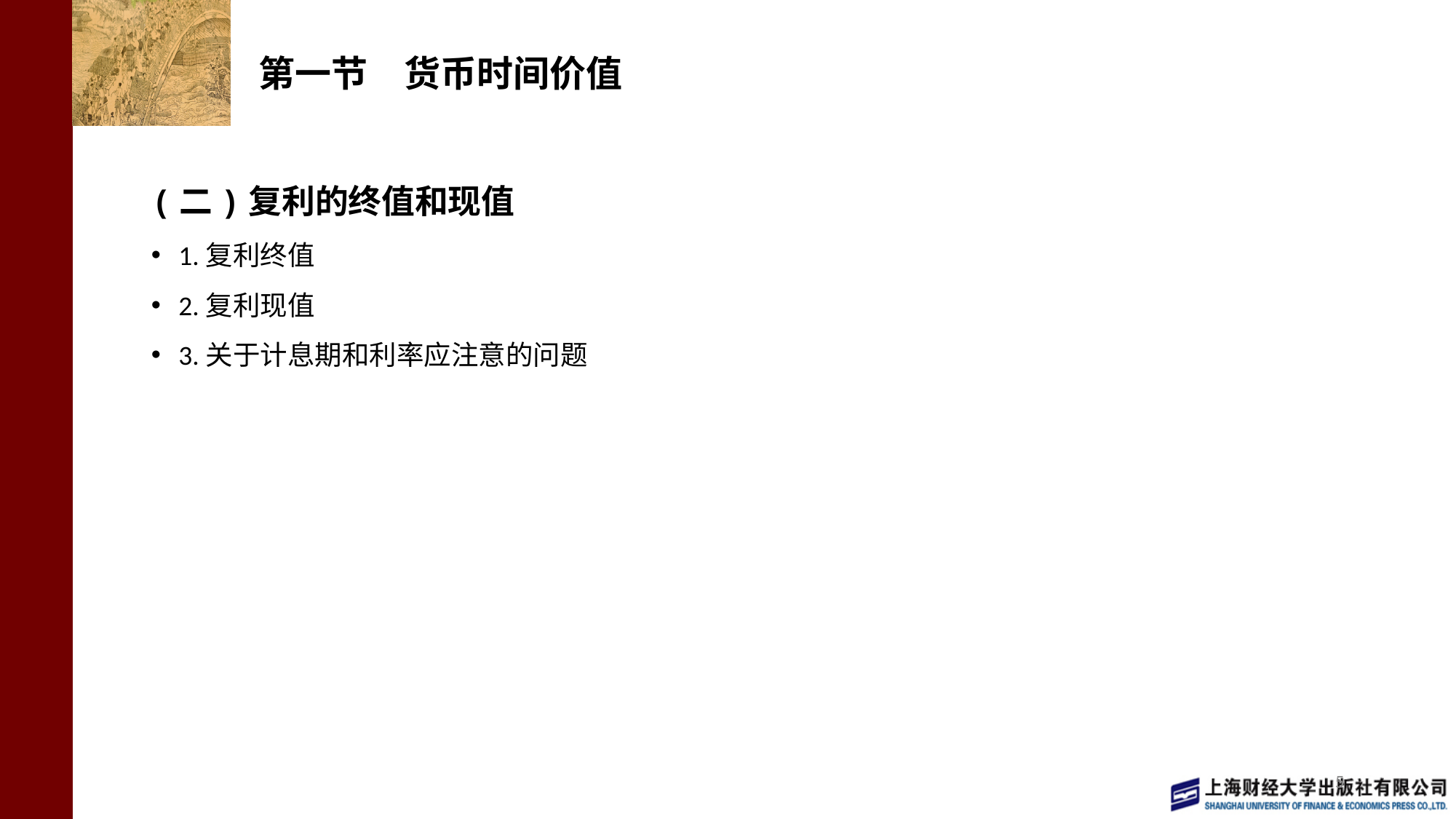

# 第一节　货币时间价值
(二)复利的终值和现值
1.复利终值
2.复利现值
3.关于计息期和利率应注意的问题

5